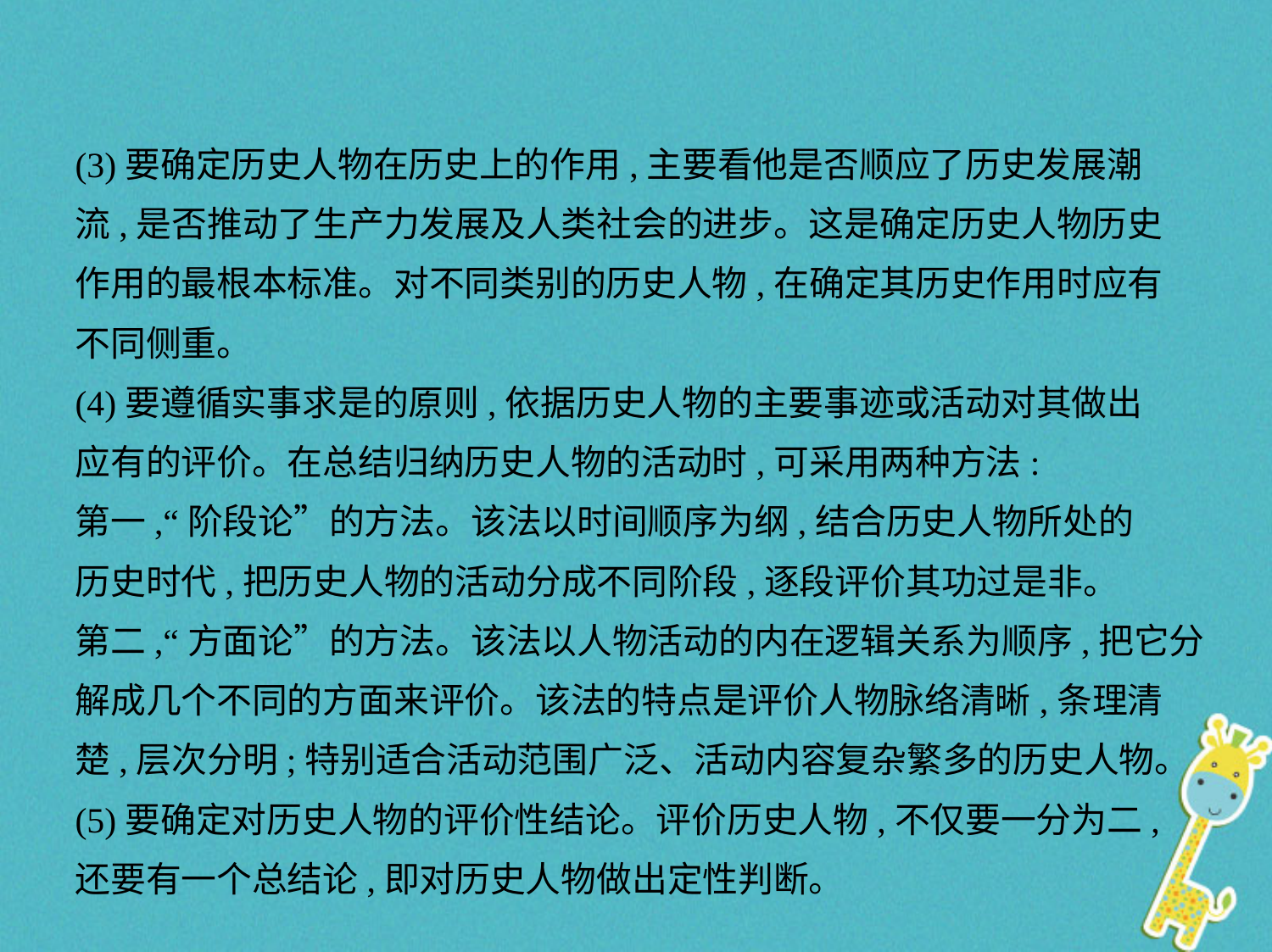

(3)要确定历史人物在历史上的作用,主要看他是否顺应了历史发展潮
流,是否推动了生产力发展及人类社会的进步。这是确定历史人物历史
作用的最根本标准。对不同类别的历史人物,在确定其历史作用时应有
不同侧重。
(4)要遵循实事求是的原则,依据历史人物的主要事迹或活动对其做出
应有的评价。在总结归纳历史人物的活动时,可采用两种方法:
第一,“阶段论”的方法。该法以时间顺序为纲,结合历史人物所处的
历史时代,把历史人物的活动分成不同阶段,逐段评价其功过是非。
第二,“方面论”的方法。该法以人物活动的内在逻辑关系为顺序,把它分解成几个不同的方面来评价。该法的特点是评价人物脉络清晰,条理清楚,层次分明;特别适合活动范围广泛、活动内容复杂繁多的历史人物。
(5)要确定对历史人物的评价性结论。评价历史人物,不仅要一分为二,
还要有一个总结论,即对历史人物做出定性判断。